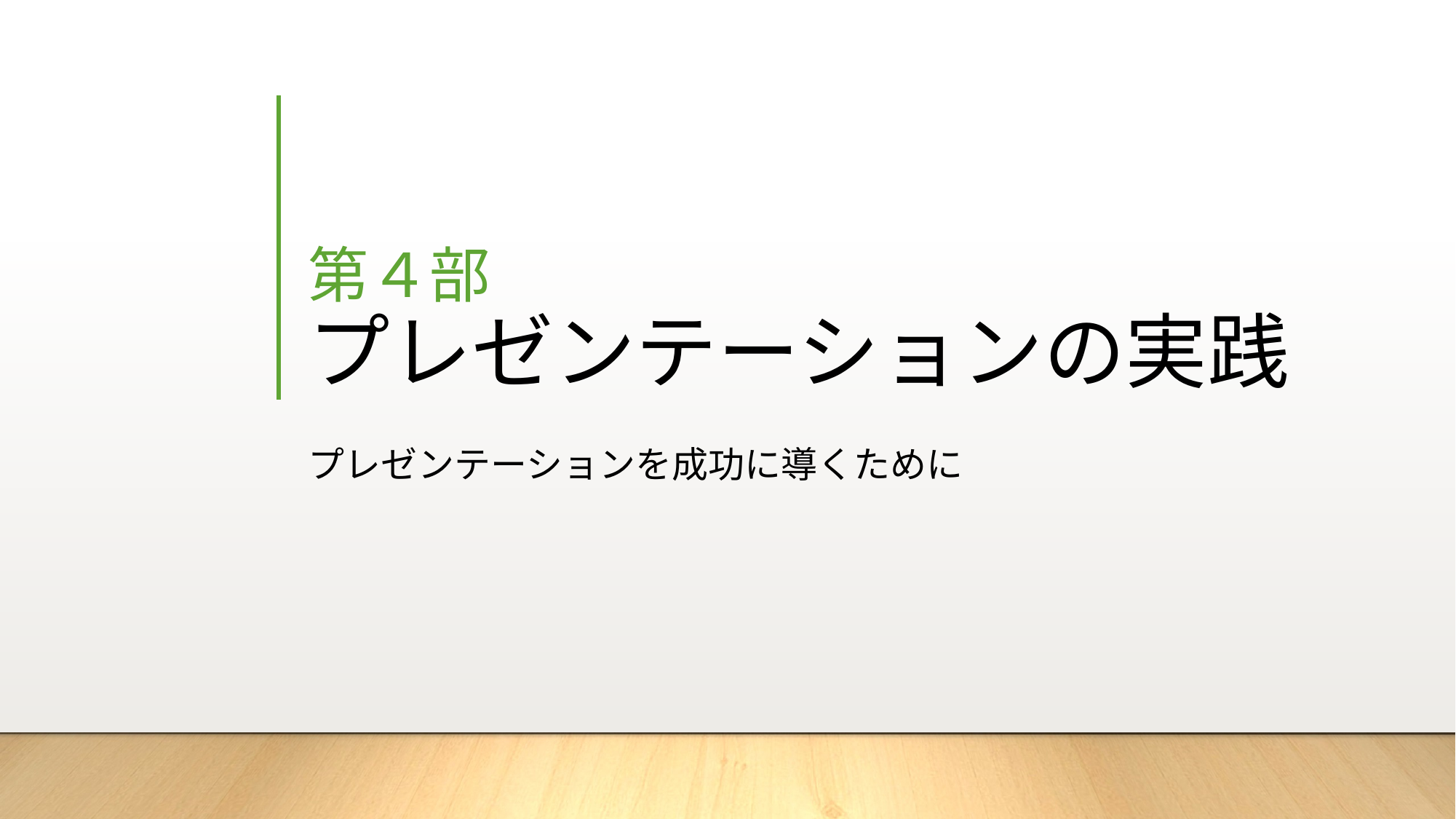

# 第４部 プレゼンテーションの実践
プレゼンテーションを成功に導くために